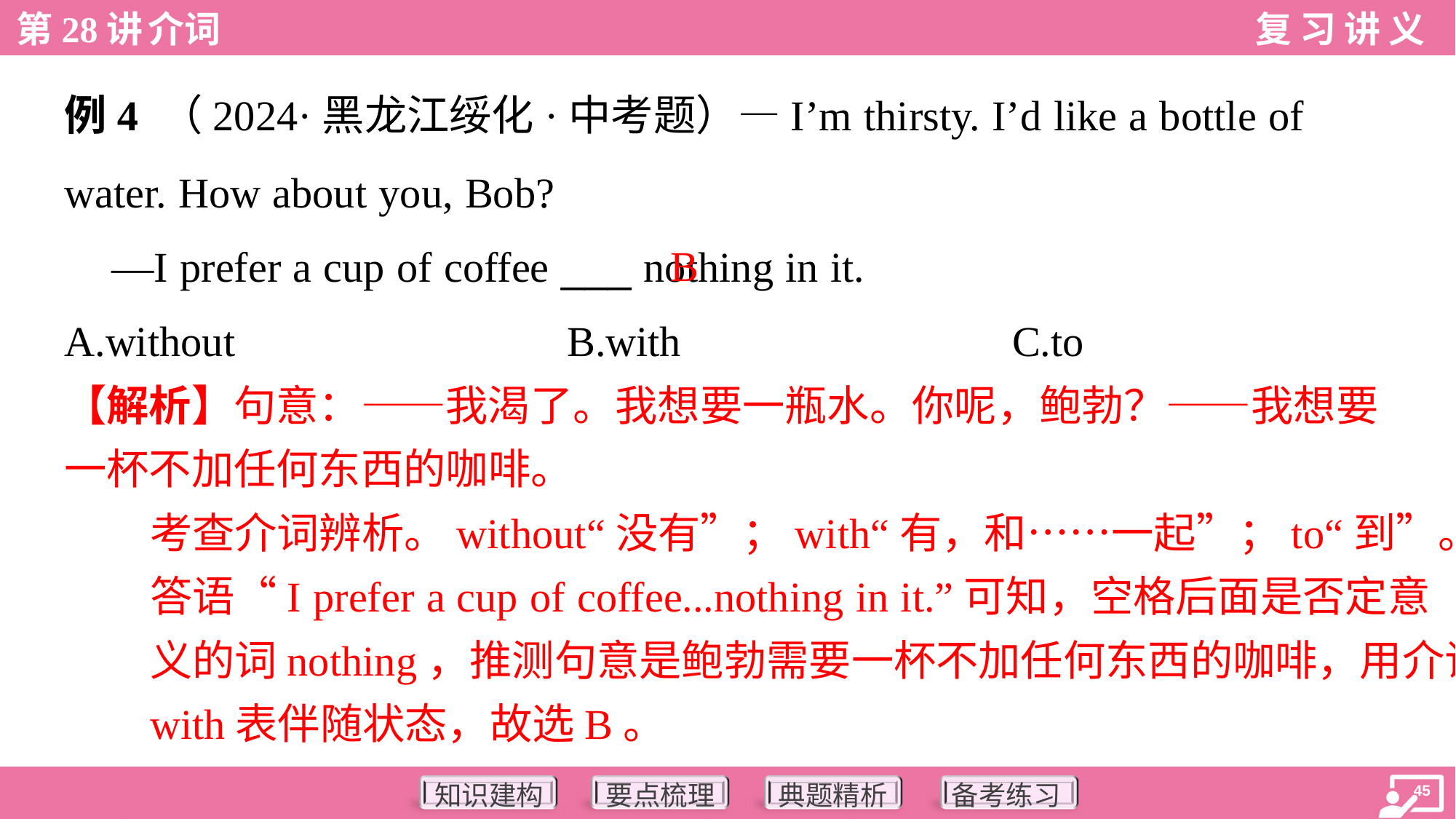

例4 （2024·黑龙江绥化·中考题）—I’m thirsty. I’d like a bottle of
water. How about you, Bob?
    —I prefer a cup of coffee ___ nothing in it.
B
A.without	B.with	C.to
【解析】句意：——我渴了。我想要一瓶水。你呢，鲍勃？——我想要
一杯不加任何东西的咖啡。
考查介词辨析。without“没有”；with“有，和……一起”；to“到”。根据
答语“I prefer a cup of coffee...nothing in it.”可知，空格后面是否定意
义的词nothing，推测句意是鲍勃需要一杯不加任何东西的咖啡，用介词
with表伴随状态，故选B。